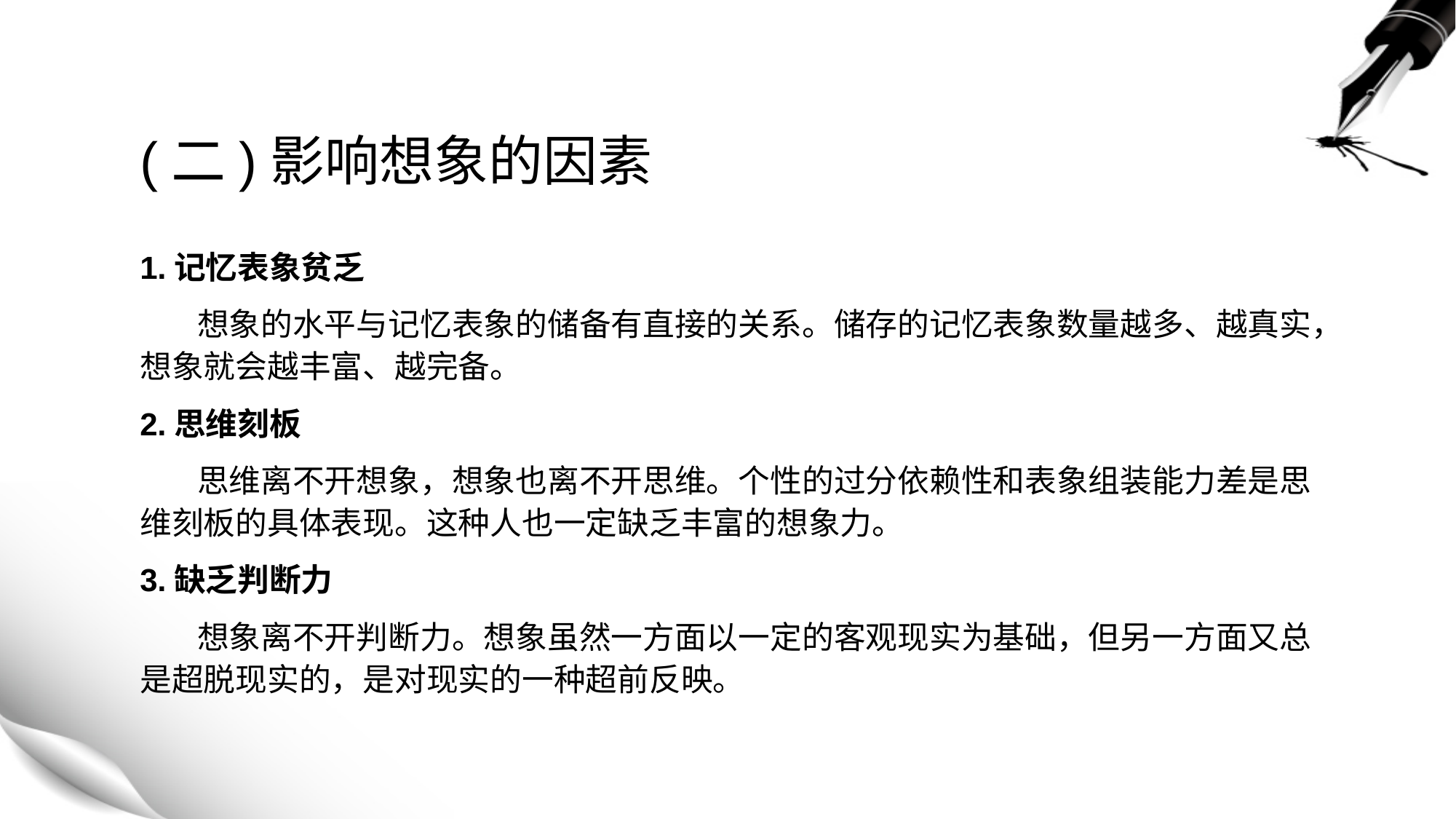

# (二)影响想象的因素
1.记忆表象贫乏
       想象的水平与记忆表象的储备有直接的关系。储存的记忆表象数量越多、越真实，想象就会越丰富、越完备。
2.思维刻板
       思维离不开想象，想象也离不开思维。个性的过分依赖性和表象组装能力差是思维刻板的具体表现。这种人也一定缺乏丰富的想象力。
3.缺乏判断力
       想象离不开判断力。想象虽然一方面以一定的客观现实为基础，但另一方面又总是超脱现实的，是对现实的一种超前反映。